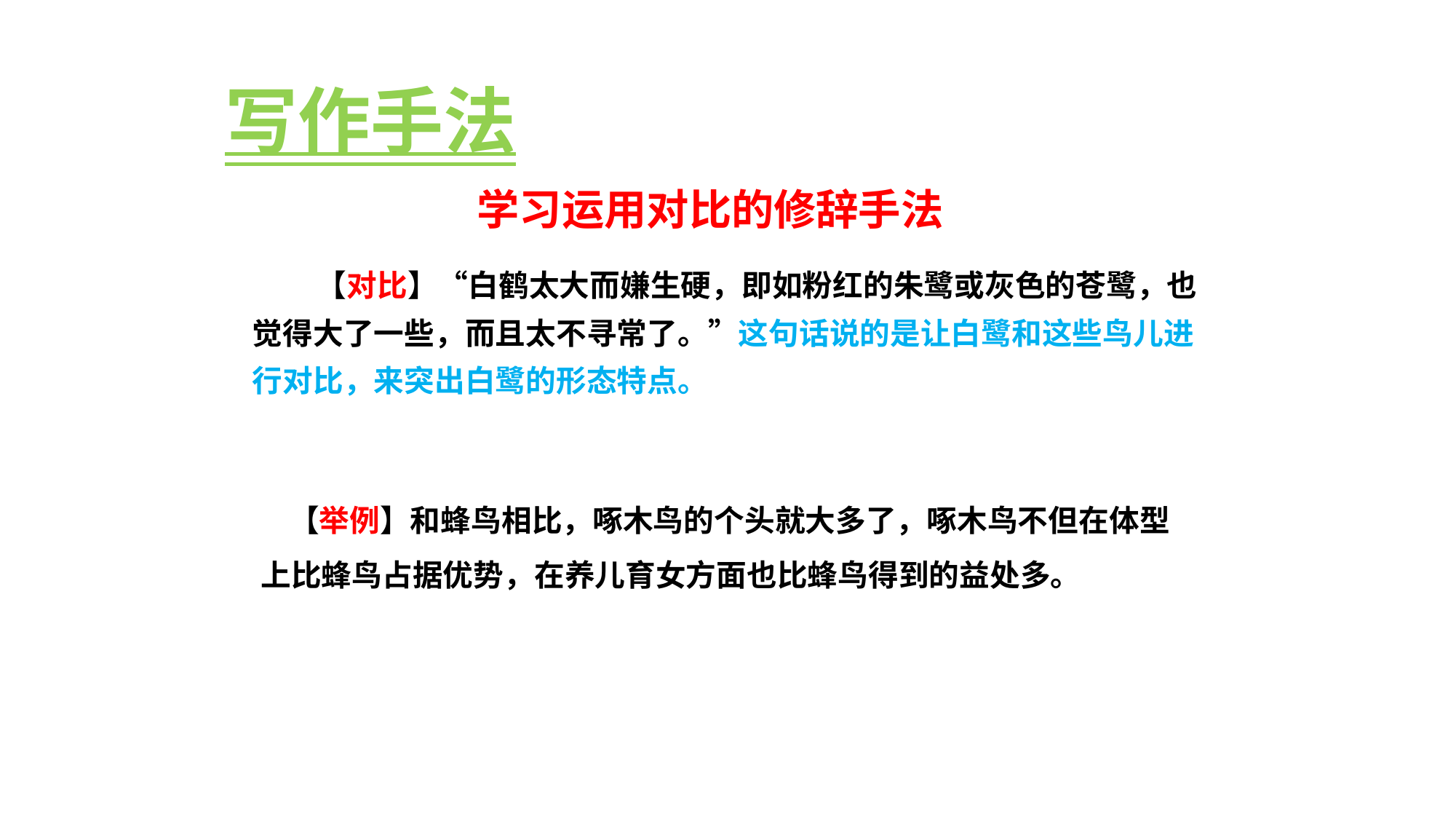

写作手法
学习运用对比的修辞手法
【对比】“白鹤太大而嫌生硬，即如粉红的朱鹭或灰色的苍鹭，也觉得大了一些，而且太不寻常了。”这句话说的是让白鹭和这些鸟儿进行对比，来突出白鹭的形态特点。
   【举例】和蜂鸟相比，啄木鸟的个头就大多了，啄木鸟不但在体型上比蜂鸟占据优势，在养儿育女方面也比蜂鸟得到的益处多。